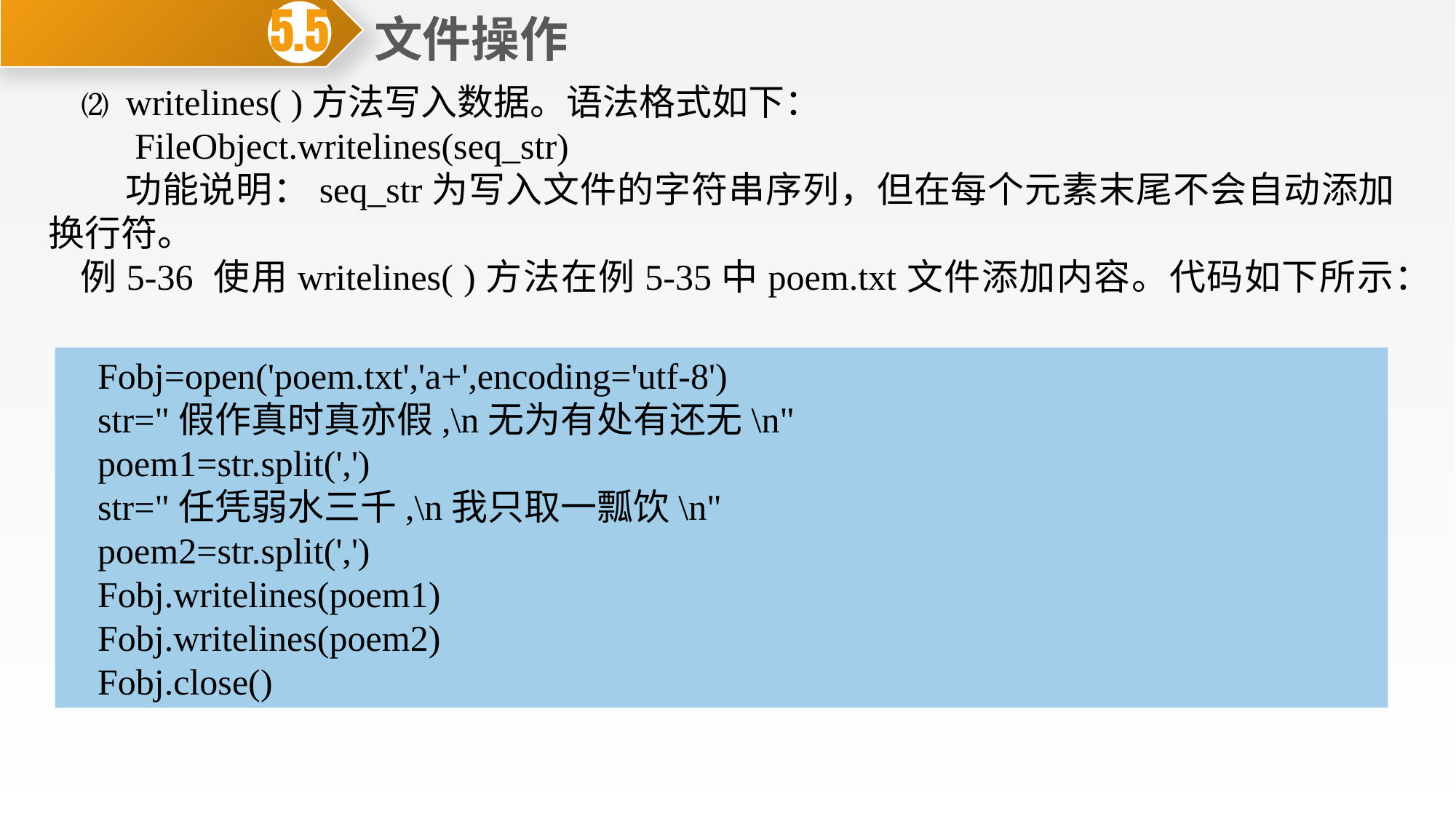

文件操作

5.5

⑵ writelines( )方法写入数据。语法格式如下：
      FileObject.writelines(seq_str)
    功能说明：seq_str为写入文件的字符串序列，但在每个元素末尾不会自动添加换行符。
例5-36 使用writelines( )方法在例5-35中poem.txt文件添加内容。代码如下所示：

Fobj=open('poem.txt','a+',encoding='utf-8')
str="假作真时真亦假,\n无为有处有还无\n"
poem1=str.split(',')
str="任凭弱水三千,\n我只取一瓢饮\n"
poem2=str.split(',')
Fobj.writelines(poem1)
Fobj.writelines(poem2)
Fobj.close()